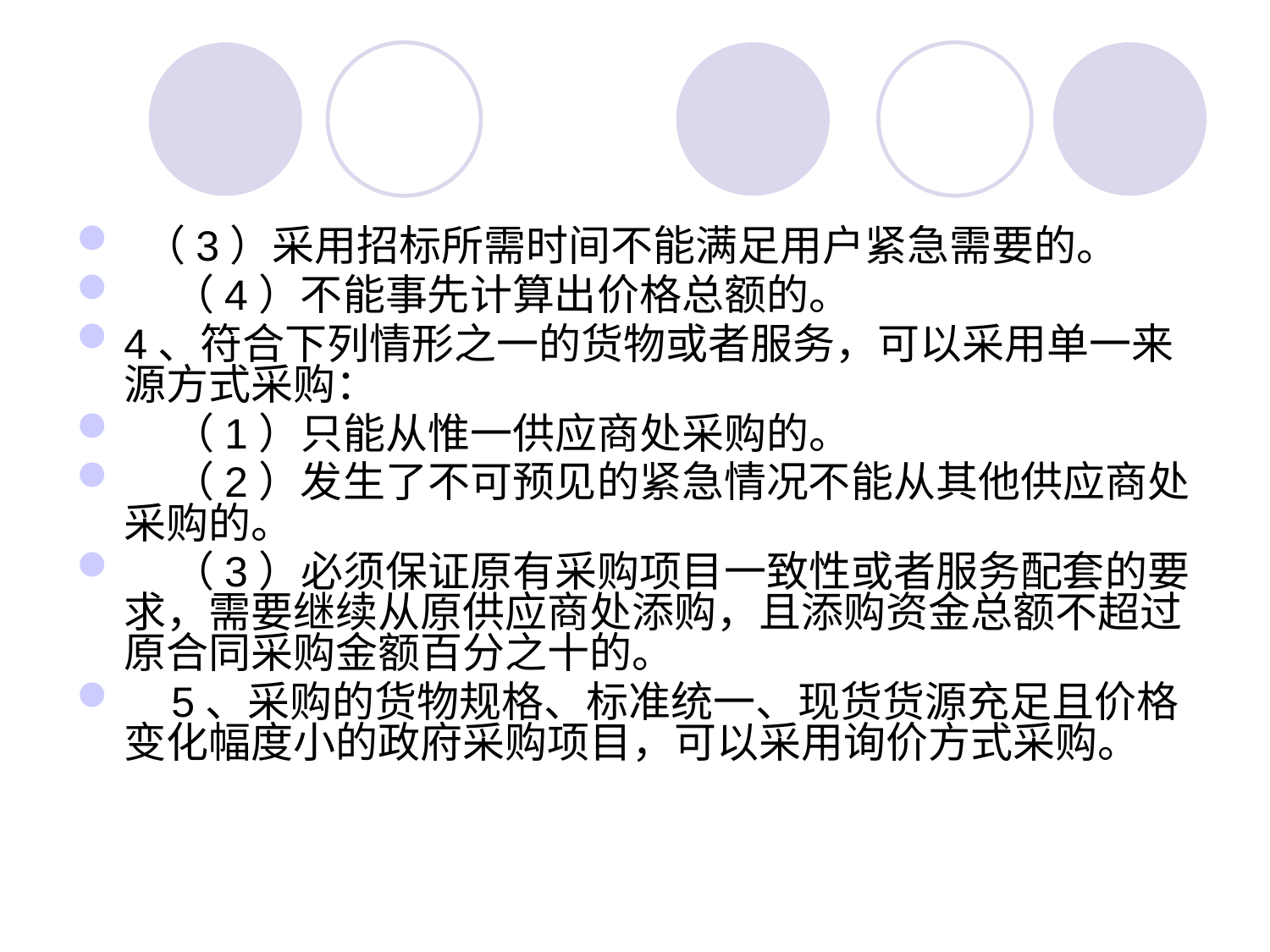

#
 （3）采用招标所需时间不能满足用户紧急需要的。
    （4）不能事先计算出价格总额的。
4、符合下列情形之一的货物或者服务，可以采用单一来源方式采购：
    （1）只能从惟一供应商处采购的。
    （2）发生了不可预见的紧急情况不能从其他供应商处采购的。
    （3）必须保证原有采购项目一致性或者服务配套的要求，需要继续从原供应商处添购，且添购资金总额不超过原合同采购金额百分之十的。
    5、采购的货物规格、标准统一、现货货源充足且价格变化幅度小的政府采购项目，可以采用询价方式采购。